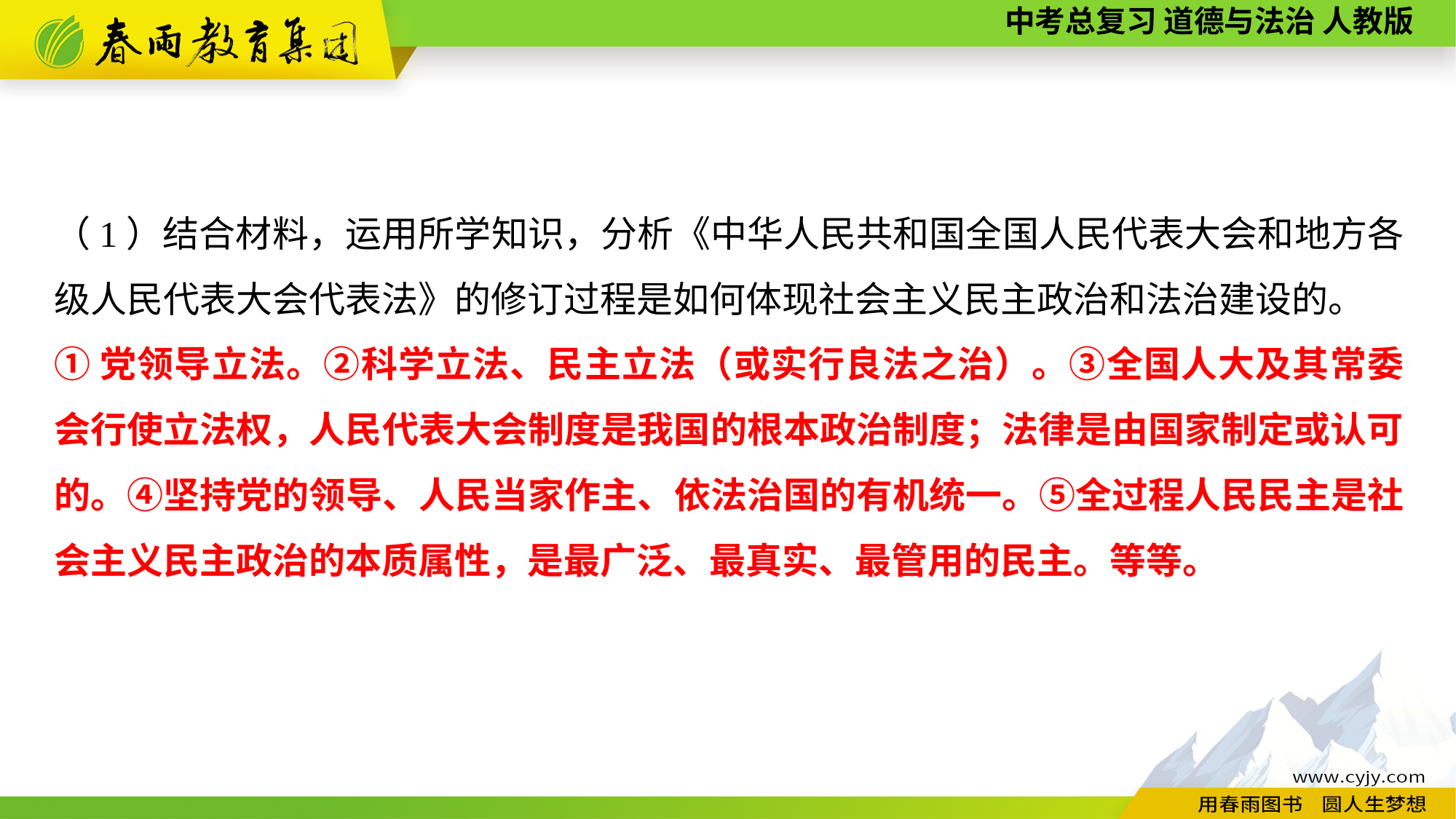

（1）结合材料，运用所学知识，分析《中华人民共和国全国人民代表大会和地方各级人民代表大会代表法》的修订过程是如何体现社会主义民主政治和法治建设的。
①党领导立法。②科学立法、民主立法（或实行良法之治）。③全国人大及其常委会行使立法权，人民代表大会制度是我国的根本政治制度；法律是由国家制定或认可的。④坚持党的领导、人民当家作主、依法治国的有机统一。⑤全过程人民民主是社会主义民主政治的本质属性，是最广泛、最真实、最管用的民主。等等。